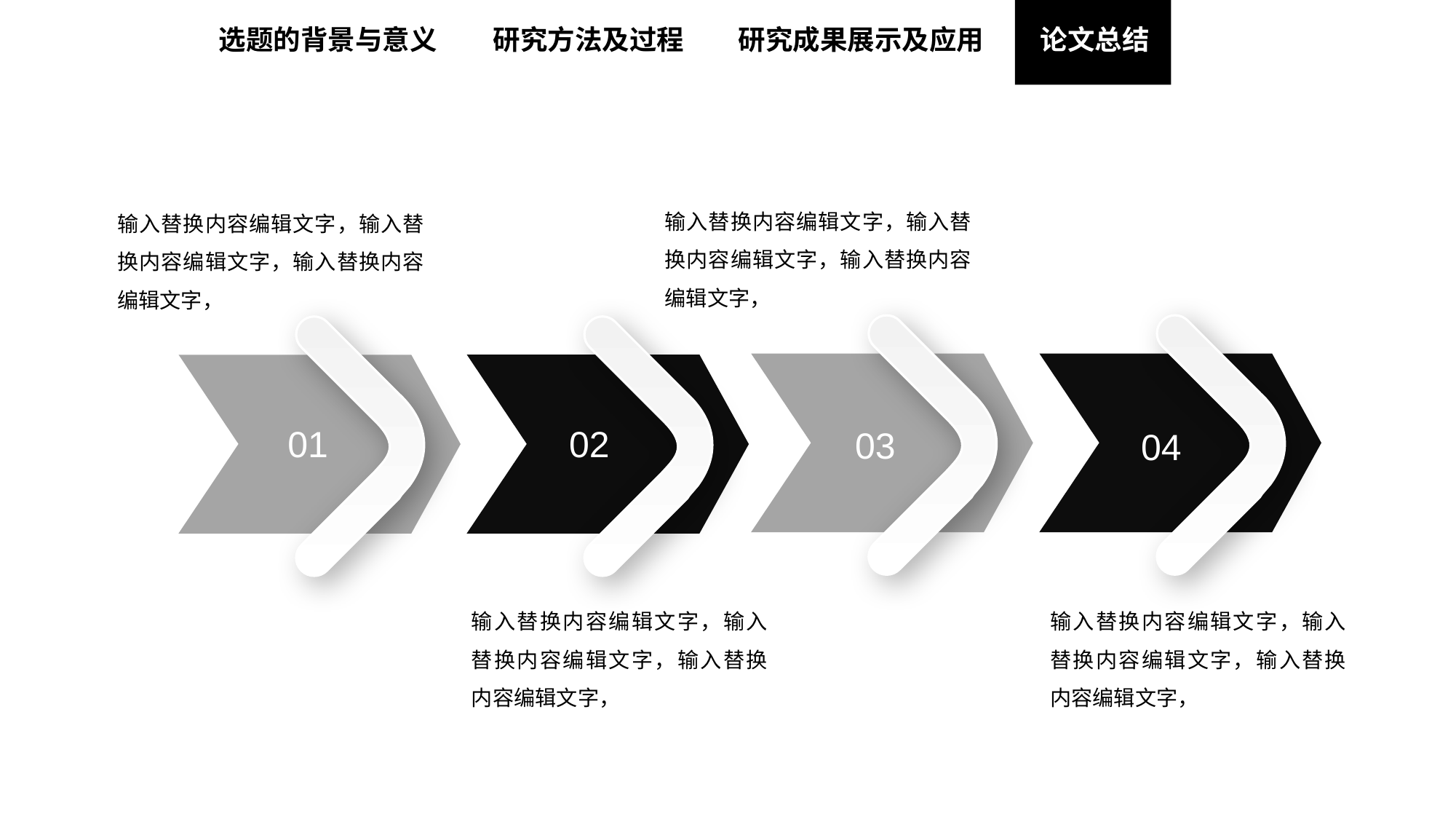

选题的背景与意义
研究方法及过程
研究成果展示及应用
论文总结
输入替换内容编辑文字，输入替换内容编辑文字，输入替换内容编辑文字，
输入替换内容编辑文字，输入替换内容编辑文字，输入替换内容编辑文字，

01
02
03
04
输入替换内容编辑文字，输入替换内容编辑文字，输入替换内容编辑文字，
输入替换内容编辑文字，输入替换内容编辑文字，输入替换内容编辑文字，